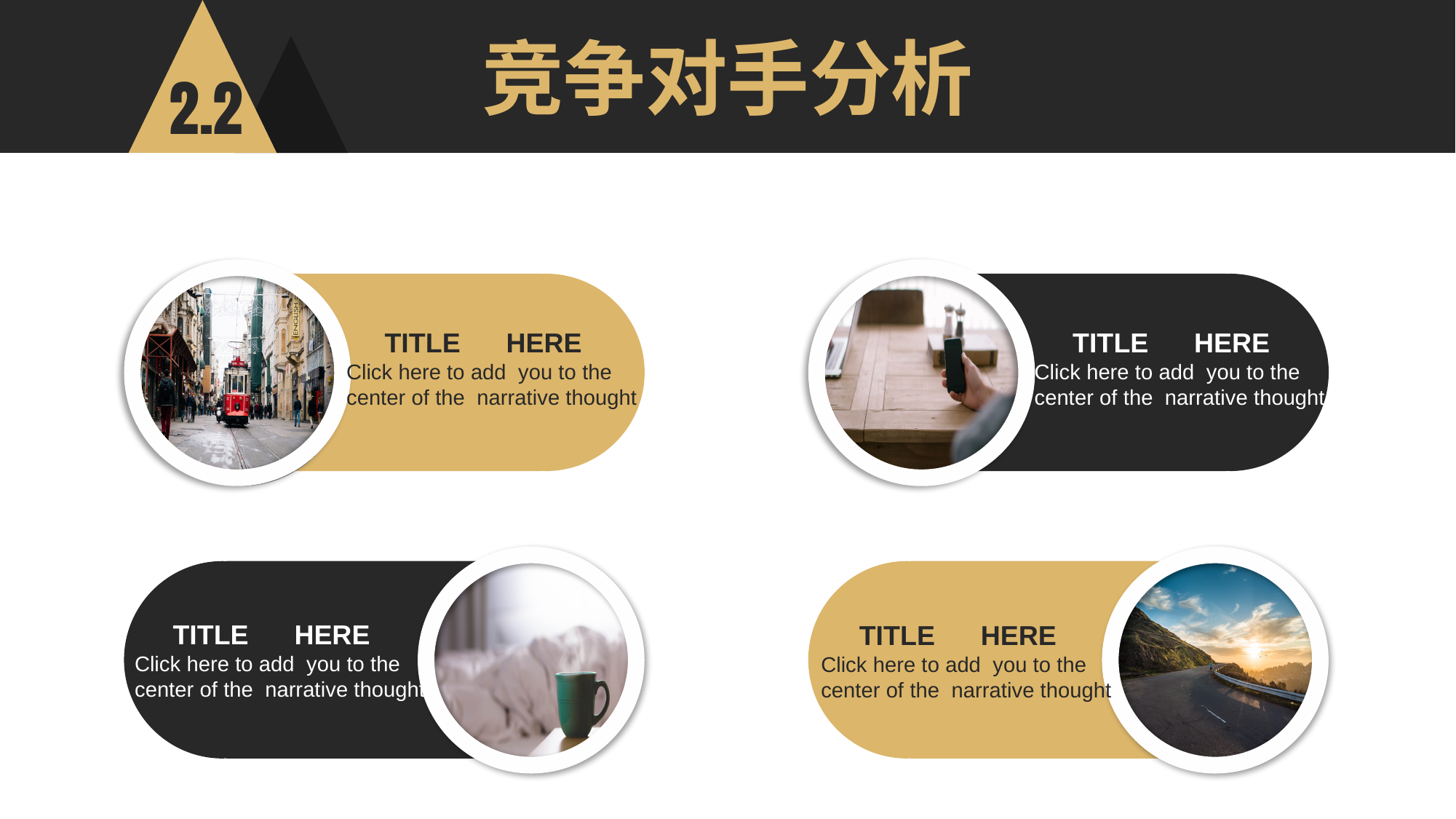

竞争对手分析

2.2

     TITLE      HERE
Click here to add  you to the
center of the  narrative thought
     TITLE      HERE
Click here to add  you to the
center of the  narrative thought

     TITLE      HERE
Click here to add  you to the
center of the  narrative thought
     TITLE      HERE
Click here to add  you to the
center of the  narrative thought